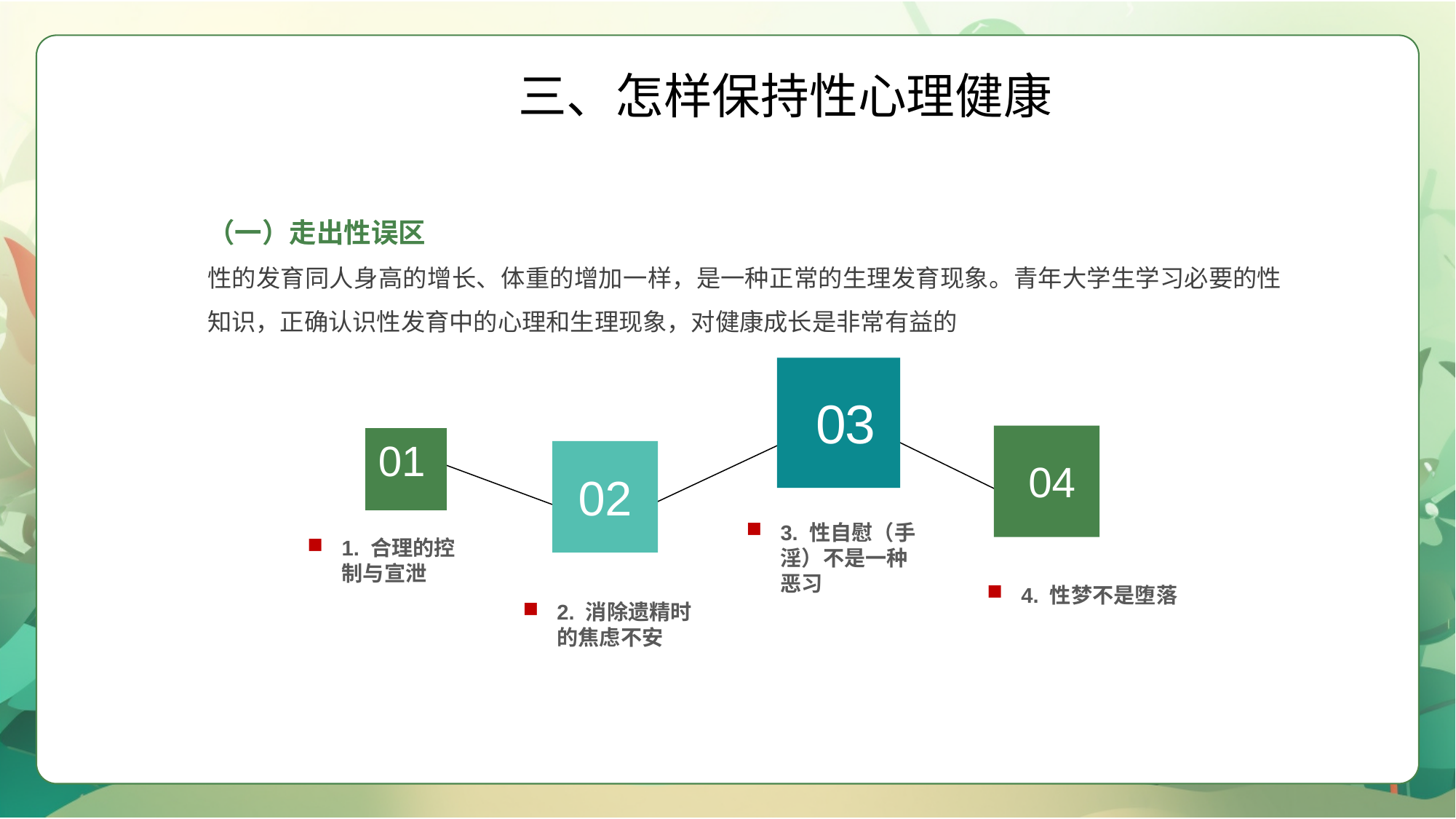

三、怎样保持性心理健康
（一）走出性误区
性的发育同人身高的增长、体重的增加一样，是一种正常的生理发育现象。青年大学生学习必要的性知识，正确认识性发育中的心理和生理现象，对健康成长是非常有益的

03

04

01

02
3. 性自慰（手淫）不是一种恶习
1. 合理的控制与宣泄
4. 性梦不是堕落
2. 消除遗精时的焦虑不安